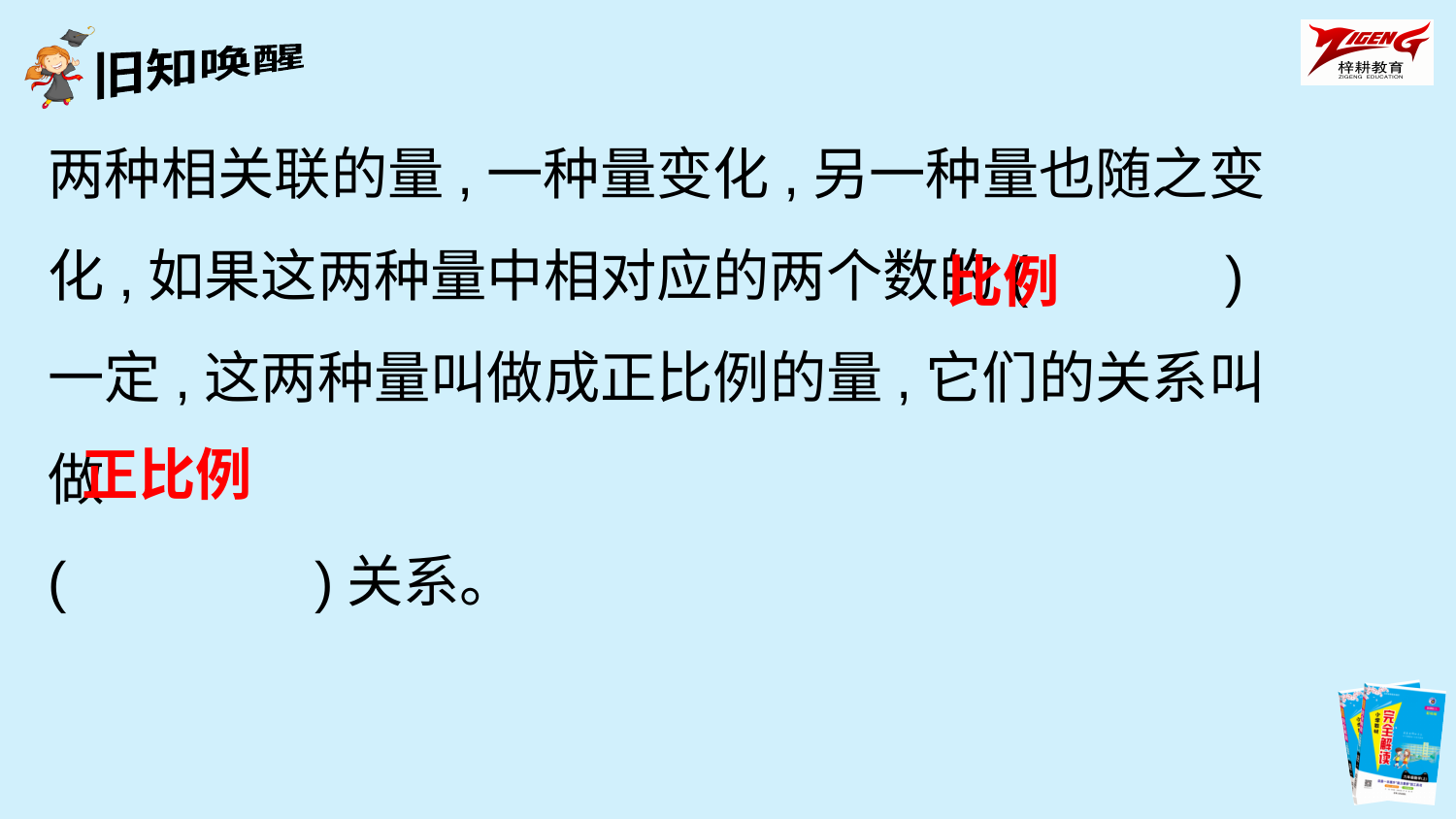

两种相关联的量,一种量变化,另一种量也随之变化,如果这两种量中相对应的两个数的(　　　)一定,这两种量叫做成正比例的量,它们的关系叫做
(　　    　)关系。
比例
正比例